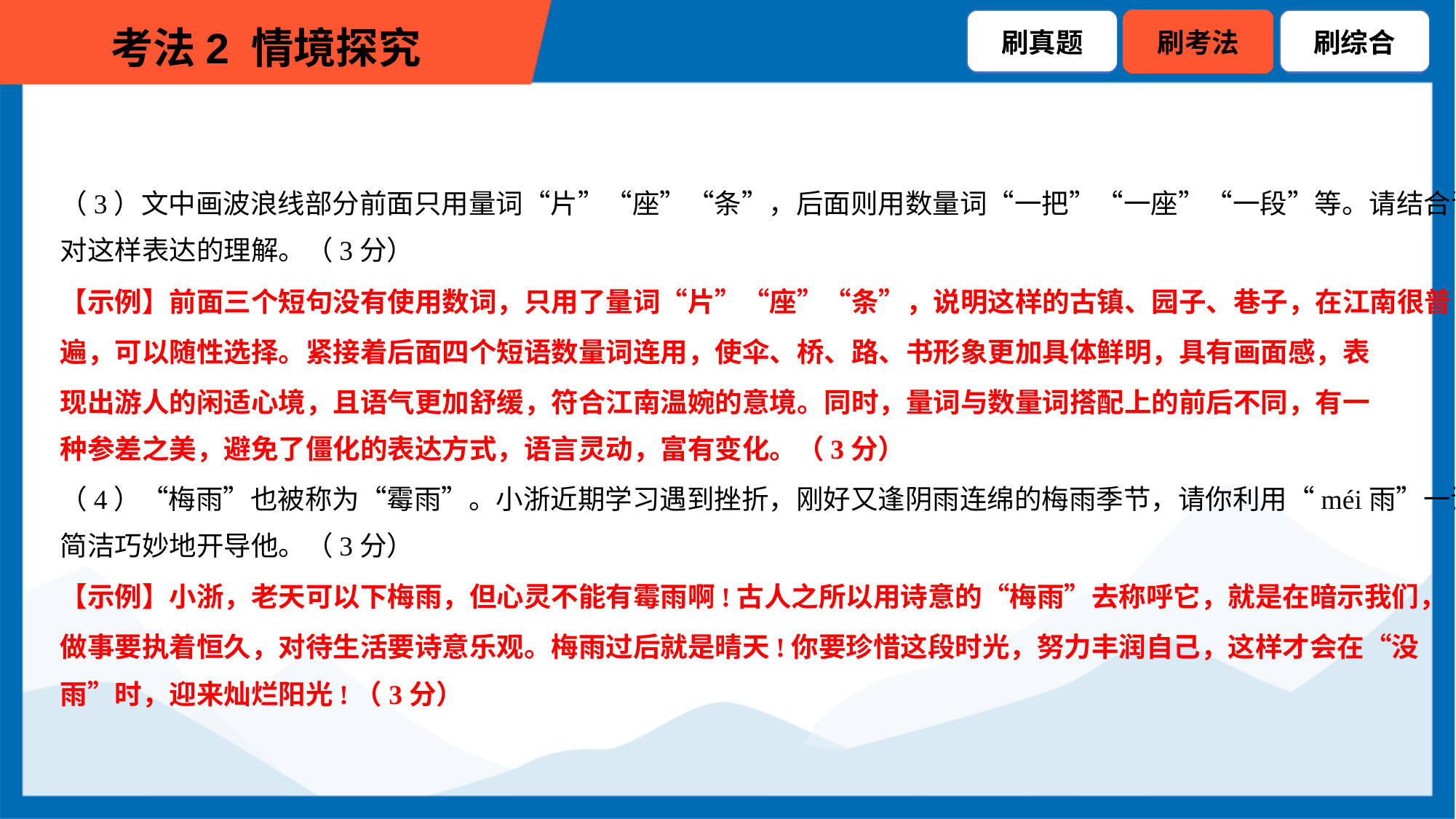

（3）文中画波浪线部分前面只用量词“片”“座”“条”，后面则用数量词“一把”“一座”“一段”等。请结合语境说说你
对这样表达的理解。（3分）
【示例】前面三个短句没有使用数词，只用了量词“片”“座”“条”，说明这样的古镇、园子、巷子，在江南很普
遍，可以随性选择。紧接着后面四个短语数量词连用，使伞、桥、路、书形象更加具体鲜明，具有画面感，表
现出游人的闲适心境，且语气更加舒缓，符合江南温婉的意境。同时，量词与数量词搭配上的前后不同，有一
种参差之美，避免了僵化的表达方式，语言灵动，富有变化。（3分）
（4）“梅雨”也被称为“霉雨”。小浙近期学习遇到挫折，刚好又逢阴雨连绵的梅雨季节，请你利用“méi雨”一说，
简洁巧妙地开导他。（3分）
【示例】小浙，老天可以下梅雨，但心灵不能有霉雨啊!古人之所以用诗意的“梅雨”去称呼它，就是在暗示我们，
做事要执着恒久，对待生活要诗意乐观。梅雨过后就是晴天!你要珍惜这段时光，努力丰润自己，这样才会在“没
雨”时，迎来灿烂阳光!（3分）